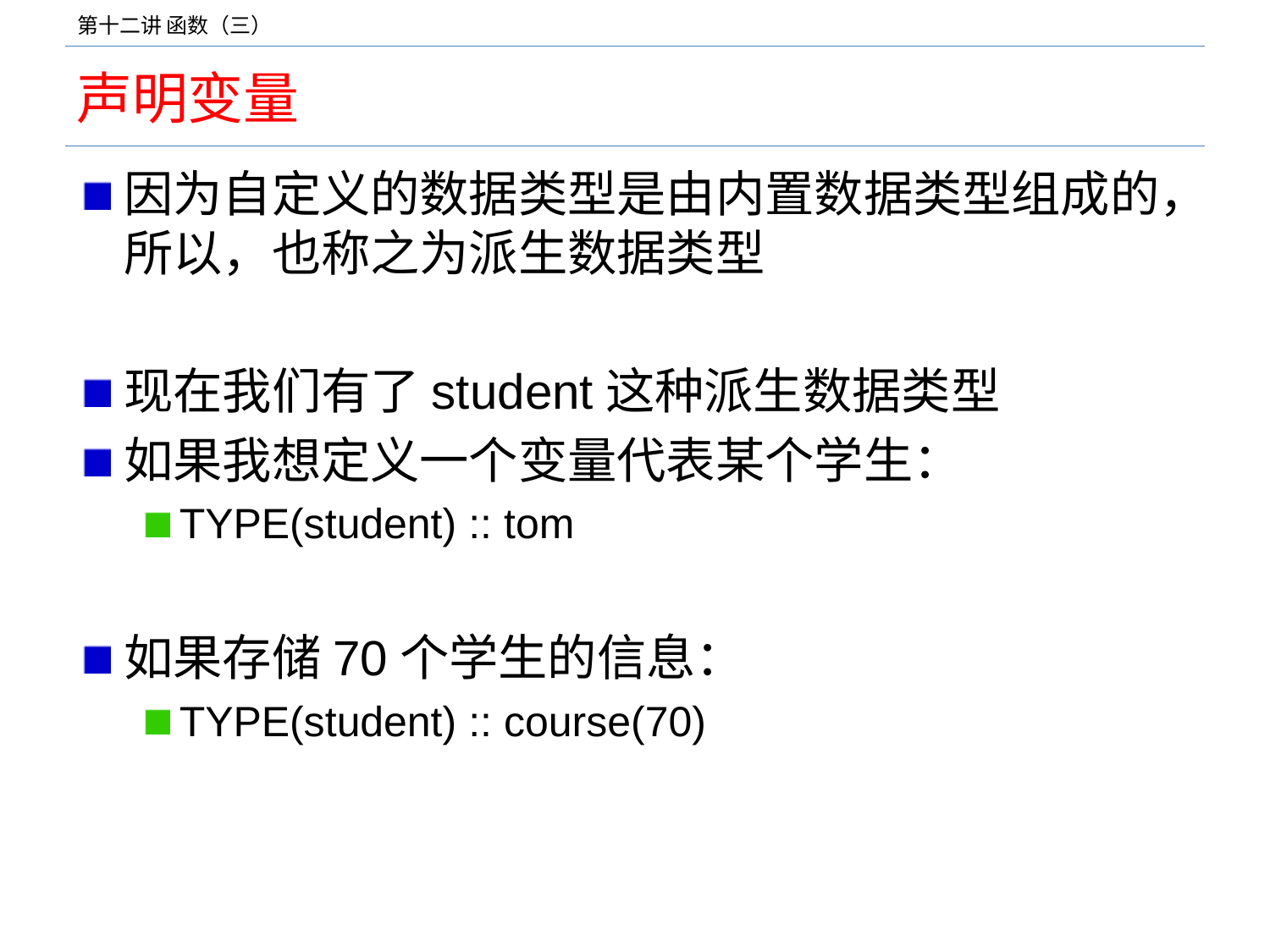

# 声明变量
因为自定义的数据类型是由内置数据类型组成的，所以，也称之为派生数据类型

现在我们有了student这种派生数据类型
如果我想定义一个变量代表某个学生：
TYPE(student) :: tom

如果存储70个学生的信息：
TYPE(student) :: course(70)